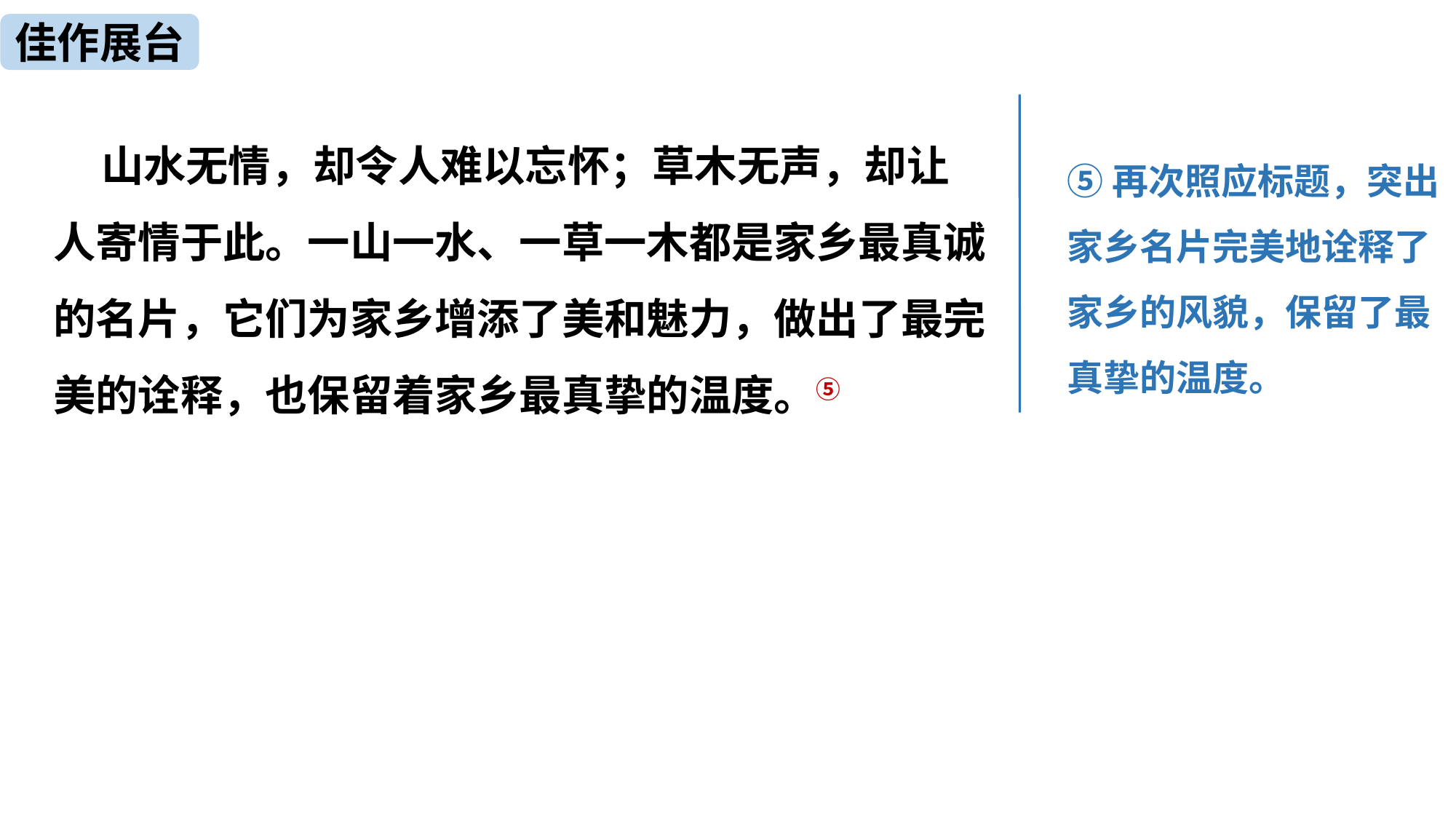

佳作展台
    山水无情，却令人难以忘怀；草木无声，却让人寄情于此。一山一水、一草一木都是家乡最真诚的名片，它们为家乡增添了美和魅力，做出了最完美的诠释，也保留着家乡最真挚的温度。⑤
⑤再次照应标题，突出家乡名片完美地诠释了家乡的风貌，保留了最真挚的温度。